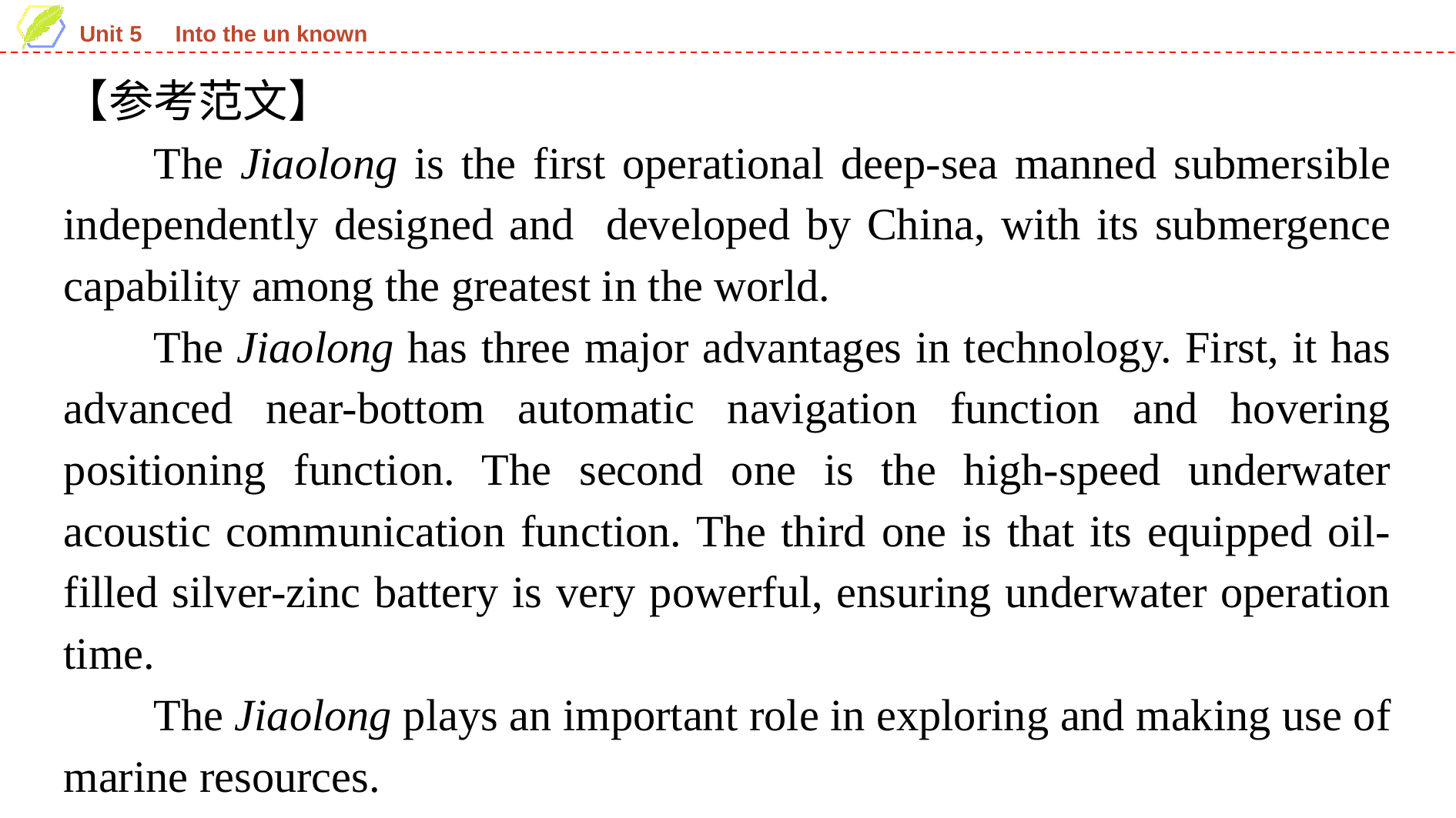

【参考范文】
The Jiaolong is the first operational deep-sea manned submersible independently designed and  developed by China, with its submergence capability among the greatest in the world.
The Jiaolong has three major advantages in technology. First, it has advanced near-bottom automatic navigation function and hovering positioning function. The second one is the high-speed underwater acoustic communication function. The third one is that its equipped oil-filled silver-zinc battery is very powerful, ensuring underwater operation time.
The Jiaolong plays an important role in exploring and making use of marine resources.